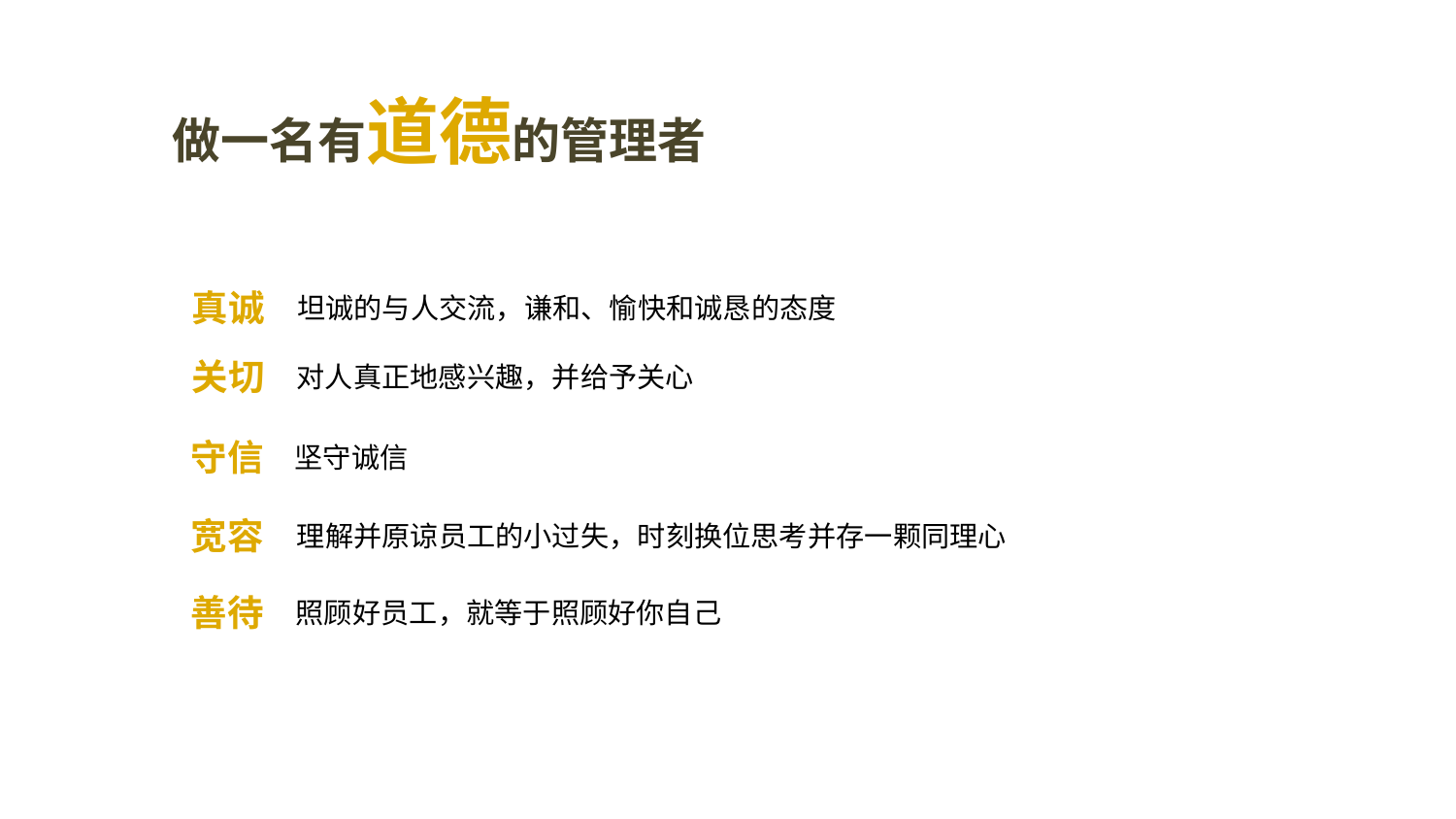

做一名有道德的管理者
真诚
坦诚的与人交流，谦和、愉快和诚恳的态度
关切
对人真正地感兴趣，并给予关心
守信
坚守诚信
宽容
理解并原谅员工的小过失，时刻换位思考并存一颗同理心
善待
照顾好员工，就等于照顾好你自己